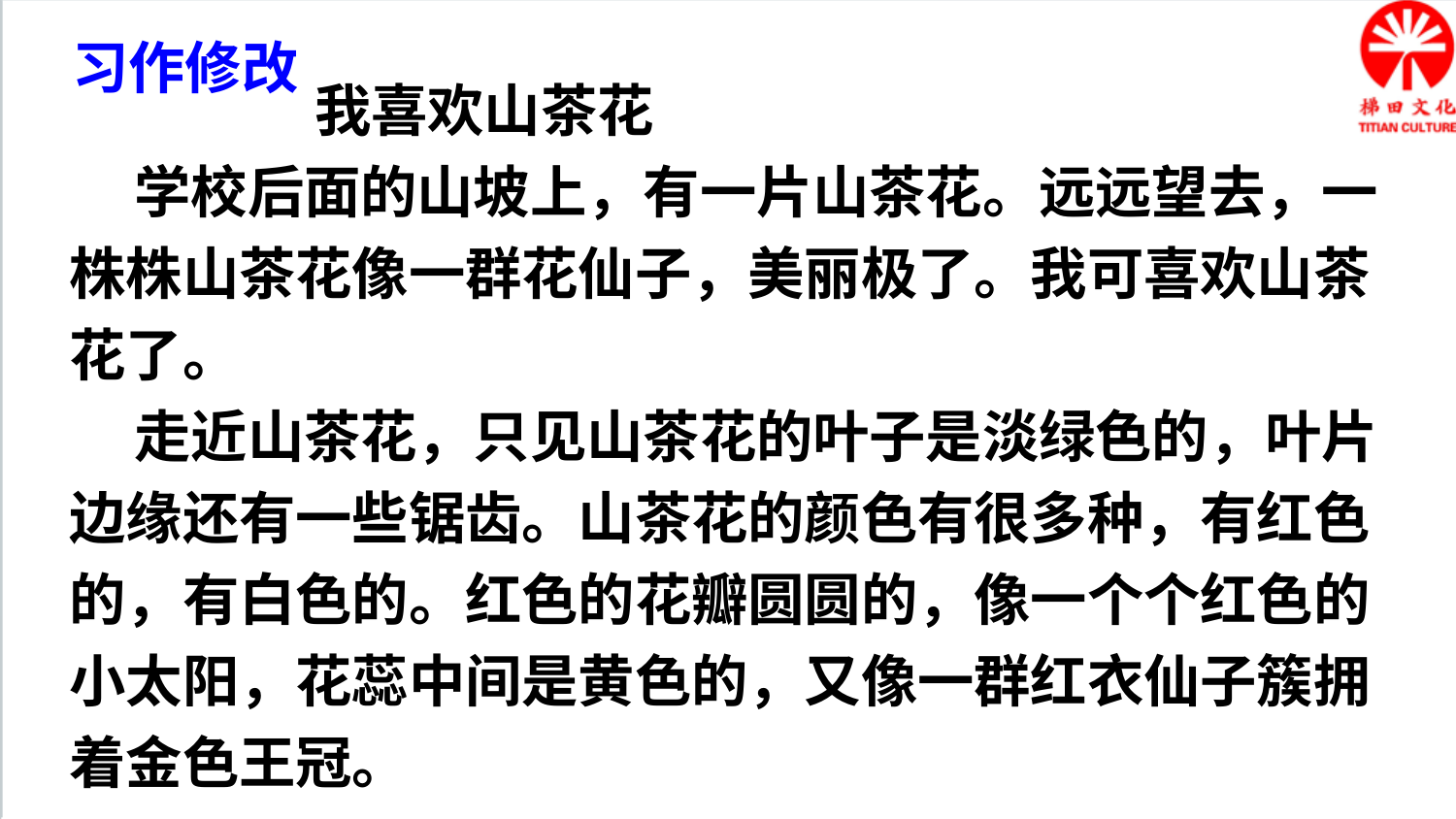

习作修改
                  我喜欢山茶花
    学校后面的山坡上，有一片山茶花。远远望去，一株株山茶花像一群花仙子，美丽极了。我可喜欢山茶花了。
    走近山茶花，只见山茶花的叶子是淡绿色的，叶片边缘还有一些锯齿。山茶花的颜色有很多种，有红色的，有白色的。红色的花瓣圆圆的，像一个个红色的小太阳，花蕊中间是黄色的，又像一群红衣仙子簇拥着金色王冠。